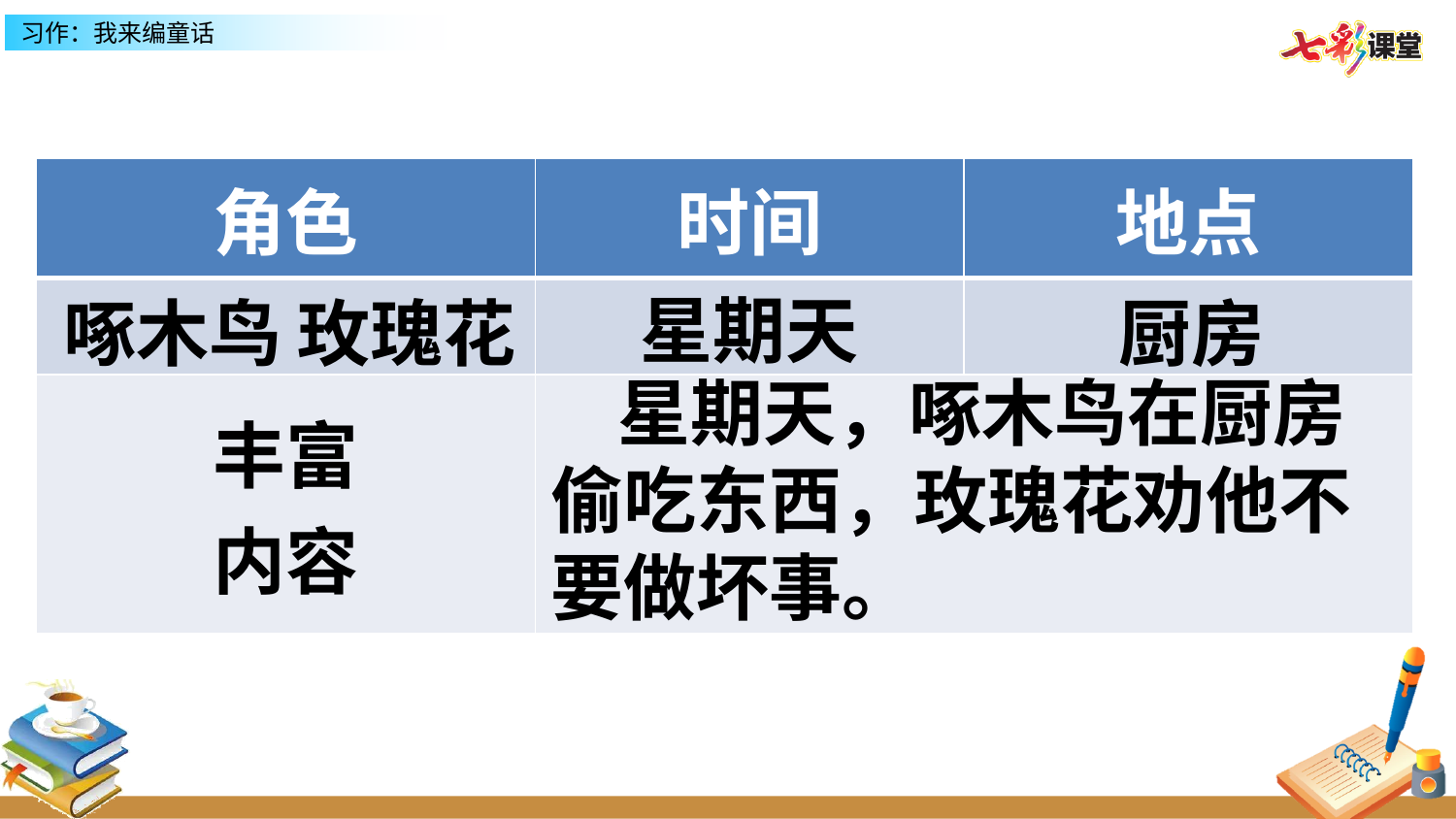

| 角色 | 时间 | 地点 |
| --- | --- | --- |
|  |  |  |
| 丰富 内容 |  |  |
星期天
啄木鸟 玫瑰花
厨房
   星期天，啄木鸟在厨房偷吃东西，玫瑰花劝他不要做坏事。